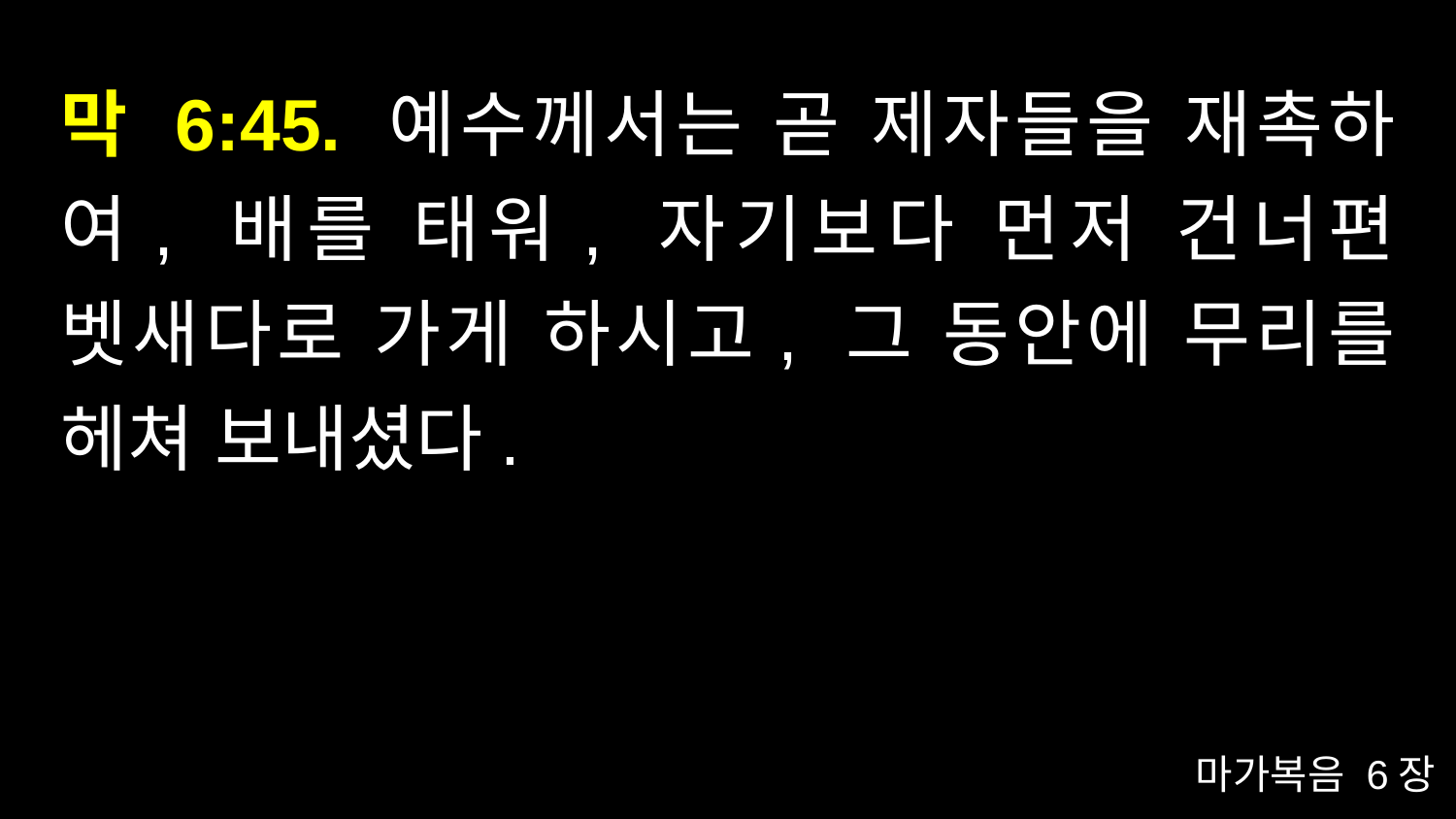

# 막 6:45. 예수께서는 곧 제자들을 재촉하여, 배를 태워, 자기보다 먼저 건너편 벳새다로 가게 하시고, 그 동안에 무리를 헤쳐 보내셨다.
마가복음 6장